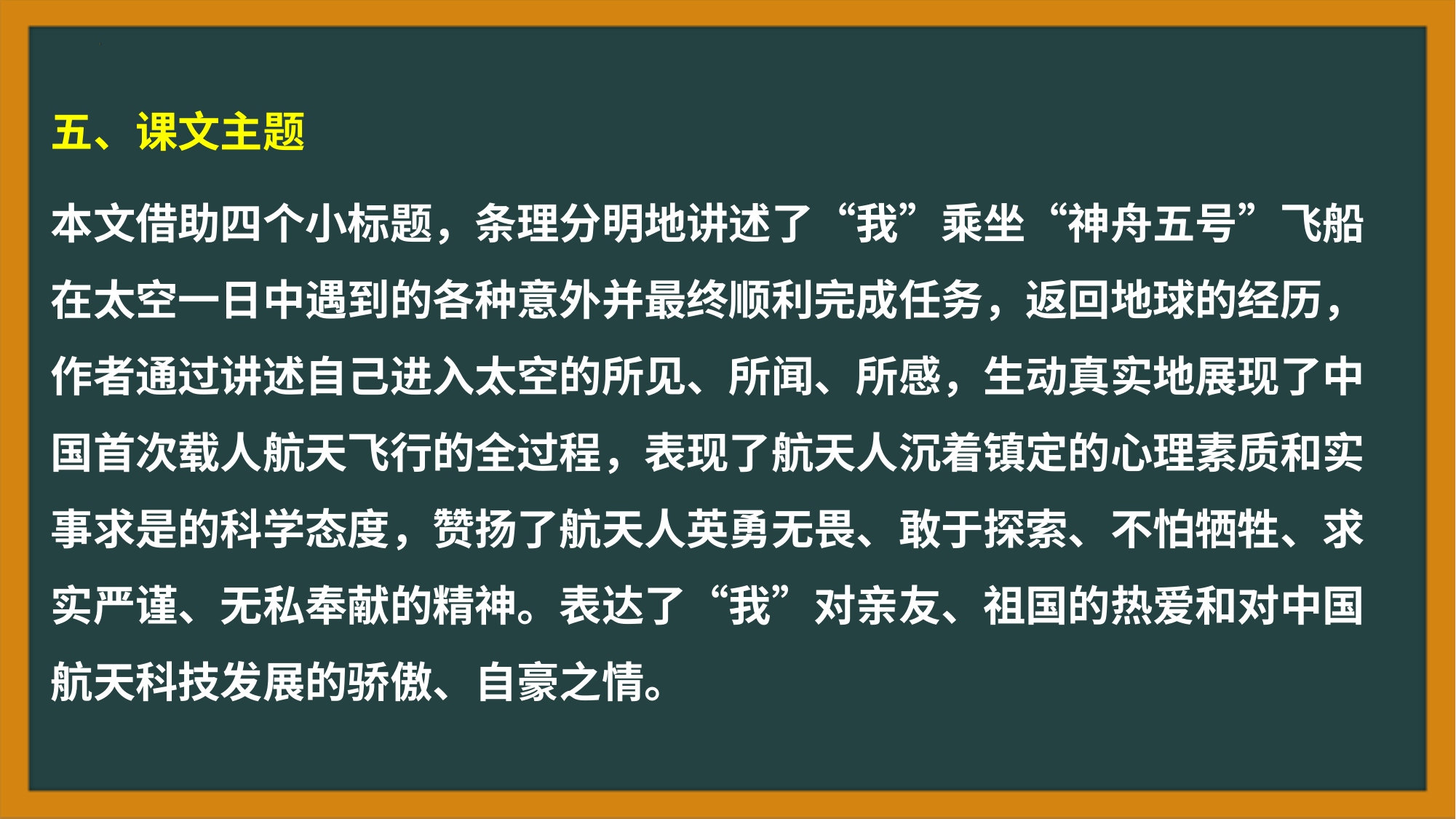

五、课文主题
本文借助四个小标题，条理分明地讲述了“我”乘坐“神舟五号”飞船在太空一日中遇到的各种意外并最终顺利完成任务，返回地球的经历，作者通过讲述自己进入太空的所见、所闻、所感，生动真实地展现了中国首次载人航天飞行的全过程，表现了航天人沉着镇定的心理素质和实事求是的科学态度，赞扬了航天人英勇无畏、敢于探索、不怕牺牲、求实严谨、无私奉献的精神。表达了“我”对亲友、祖国的热爱和对中国航天科技发展的骄傲、自豪之情。